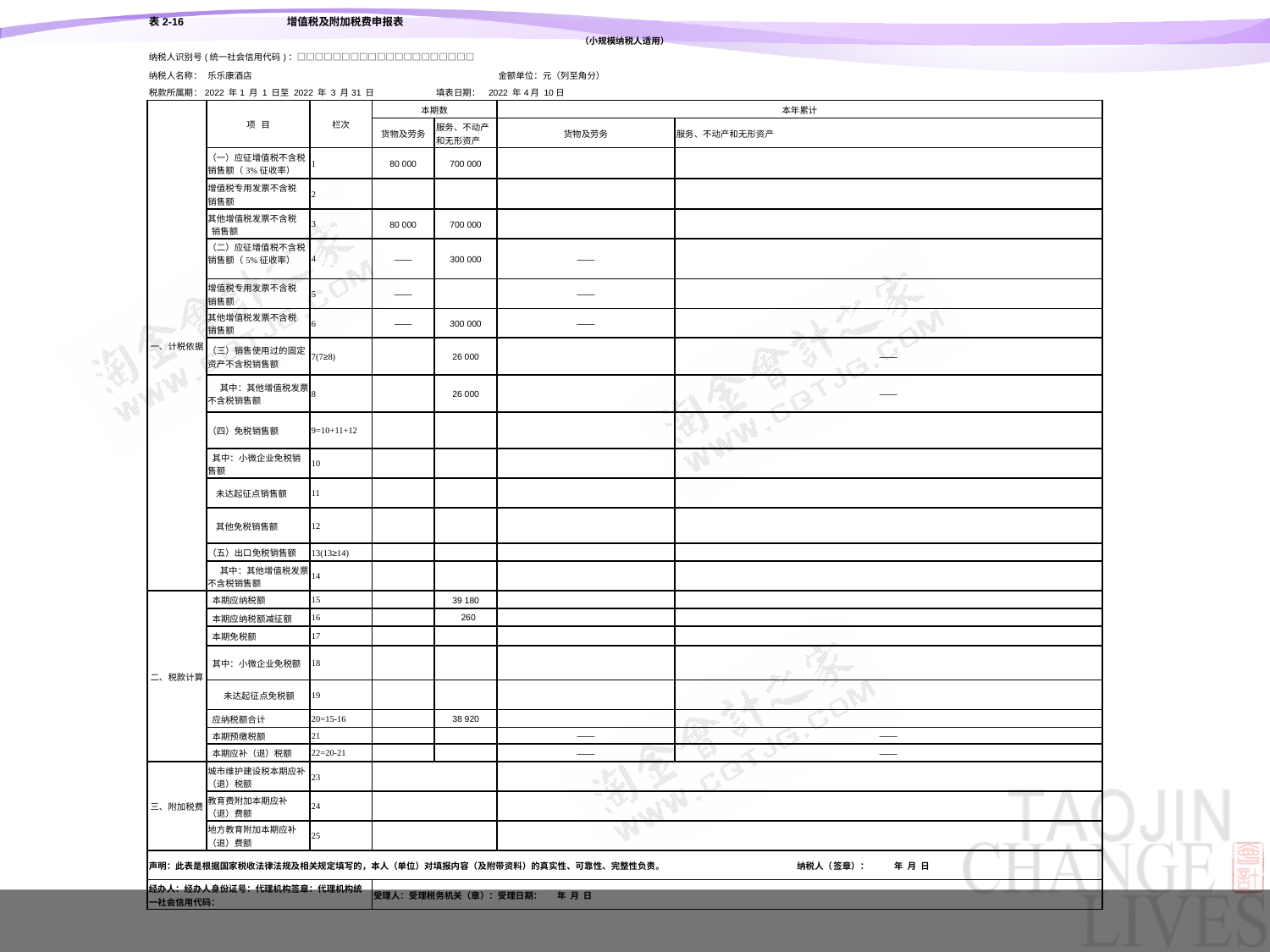

| 表2-16 增值税及附加税费申报表 |  |  |  |  |  |  |  |
| --- | --- | --- | --- | --- | --- | --- | --- |
| （小规模纳税人适用） |  |  |  |  |  |  |  |
| 纳税人识别号(统一社会信用代码)：□□□□□□□□□□□□□□□□□□□□ |  |  |  |  |  |  |  |
| 纳税人名称： | 乐乐康酒店 |  |  |  |  | 金额单位：元（列至角分） |  |
| 税款所属期：2022 年1 月 1 日至 2022 年 3 月31 日 |  |  |  |  | 填表日期： 2022 年4月 10日 |  |  |
| 一、计税依据 | 项 目 |  | 栏次 | 本期数 |  | 本年累计 |  |
|  |  |  |  | 货物及劳务 | 服务、不动产和无形资产 | 货物及劳务 | 服务、不动产和无形资产 |
|  | （一）应征增值税不含税销售额（3%征收率） |  | 1 | 80 000 | 700 000 |  |  |
|  | 增值税专用发票不含税 销售额 |  | 2 |  |  |  |  |
|  | 其他增值税发票不含税 销售额 |  | 3 | 80 000 | 700 000 |  |  |
|  | （二）应征增值税不含税销售额（5%征收率） |  | 4 | —— | 300 000 | —— |  |
|  | 增值税专用发票不含税 销售额 |  | 5 | —— |  | —— |  |
|  | 其他增值税发票不含税 销售额 |  | 6 | —— | 300 000 | —— |  |
|  | （三）销售使用过的固定资产不含税销售额 |  | 7(7≥8) |  | 26 000 |  | —— |
|  | 其中：其他增值税发票不含税销售额 |  | 8 |  | 26 000 |  | —— |
|  | （四）免税销售额 |  | 9=10+11+12 |  |  |  |  |
|  | 其中：小微企业免税销售额 |  | 10 |  |  |  |  |
|  | 未达起征点销售额 |  | 11 |  |  |  |  |
|  | 其他免税销售额 |  | 12 |  |  |  |  |
|  | （五）出口免税销售额 |  | 13(13≥14) |  |  |  |  |
|  | 其中：其他增值税发票不含税销售额 |  | 14 |  |  |  |  |
| 二、税款计算 | 本期应纳税额 |  | 15 |  | 39 180 |  |  |
|  | 本期应纳税额减征额 |  | 16 |  | 260 |  |  |
|  | 本期免税额 |  | 17 |  |  |  |  |
|  | 其中：小微企业免税额 |  | 18 |  |  |  |  |
|  | 未达起征点免税额 |  | 19 |  |  |  |  |
|  | 应纳税额合计 |  | 20=15-16 |  | 38 920 |  |  |
|  | 本期预缴税额 |  | 21 |  |  | —— | —— |
|  | 本期应补（退）税额 |  | 22=20-21 |  |  | —— | —— |
| 三、附加税费 | 城市维护建设税本期应补（退）税额 |  | 23 |  |  |  |  |
|  | 教育费附加本期应补（退）费额 |  | 24 |  |  |  |  |
|  | 地方教育附加本期应补（退）费额 |  | 25 |  |  |  |  |
| 声明：此表是根据国家税收法律法规及相关规定填写的，本人（单位）对填报内容（及附带资料）的真实性、可靠性、完整性负责。 纳税人（签章）： 年 月 日 |  |  |  |  |  |  |  |
| 经办人：经办人身份证号：代理机构签章：代理机构统一社会信用代码： |  |  |  | 受理人：受理税务机关（章）：受理日期： 年 月 日 |  |  |  |